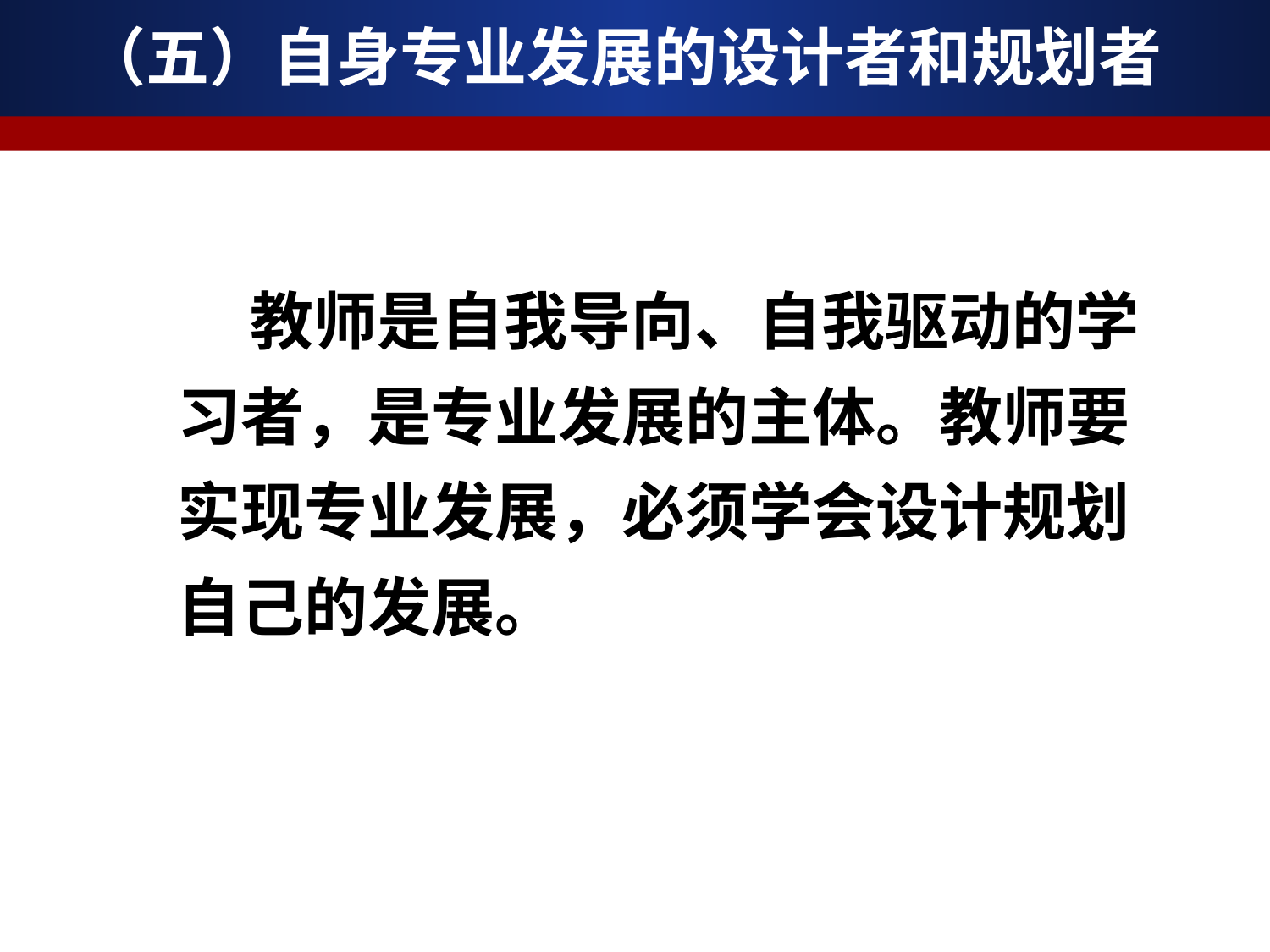

# （五）自身专业发展的设计者和规划者
    教师是自我导向、自我驱动的学习者，是专业发展的主体。教师要实现专业发展，必须学会设计规划自己的发展。